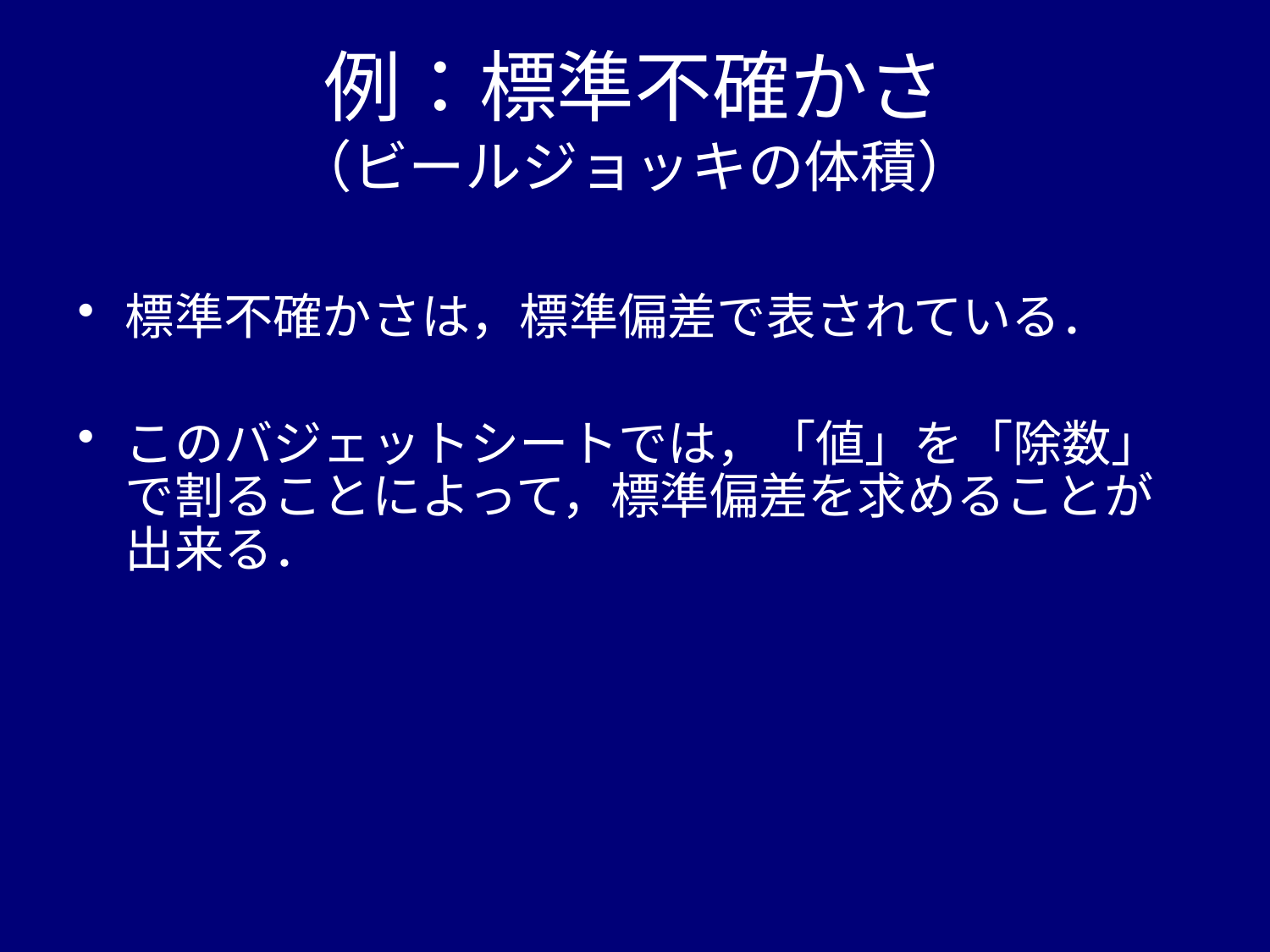

例：標準不確かさ
（ビールジョッキの体積）
標準不確かさは，標準偏差で表されている．

このバジェットシートでは，「値」を「除数」で割ることによって，標準偏差を求めることが出来る．